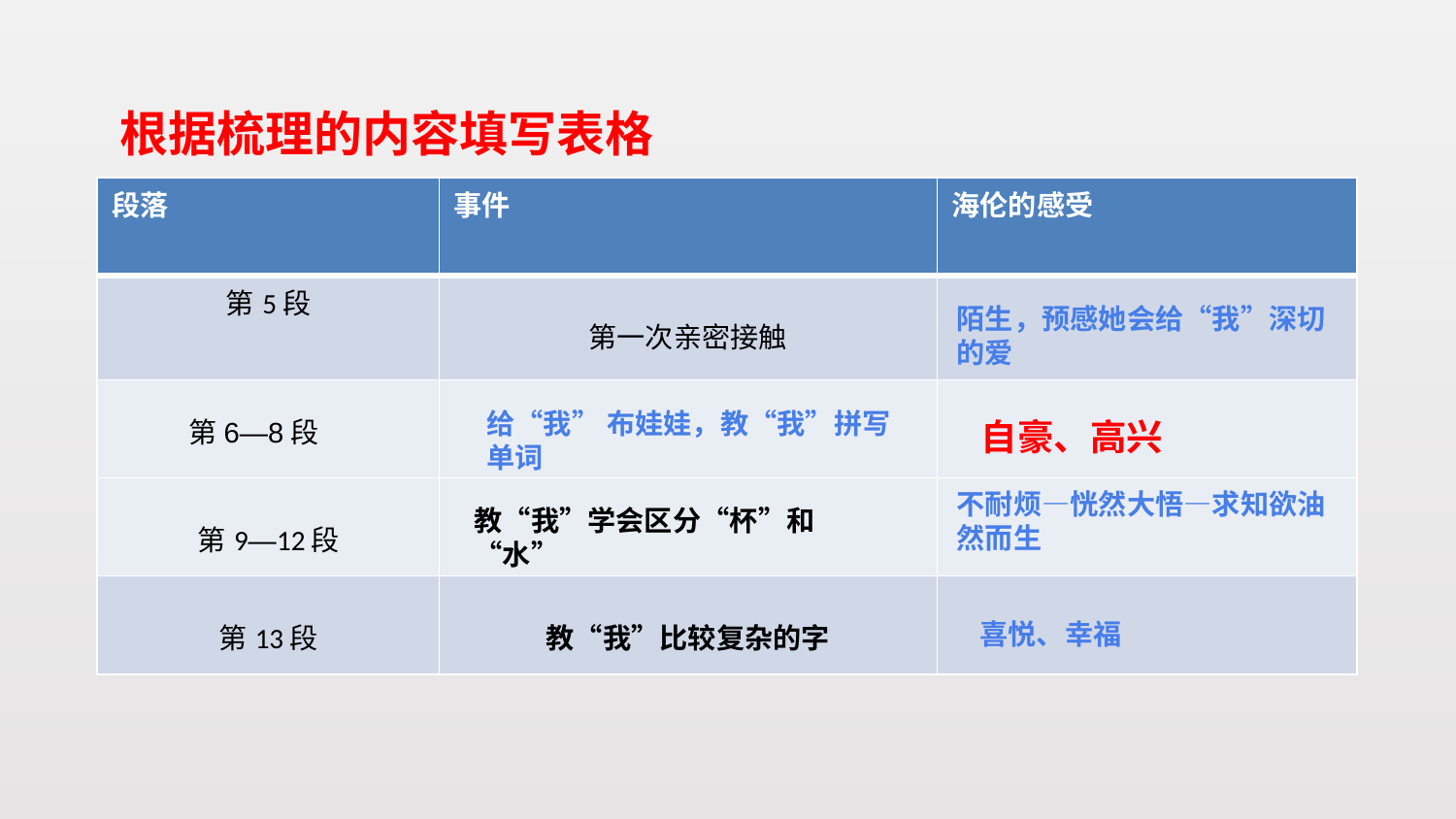

根据梳理的内容填写表格
| 段落 | 事件 | 海伦的感受 |
| --- | --- | --- |
| 第5段 | 第一次亲密接触 |  |
|  |  |  |
| 第9—12段 |  |  |
| 第13段 | 教“我”比较复杂的字 |  |
陌生，预感她会给“我”深切的爱
给“我” 布娃娃，教“我”拼写单词
自豪、高兴
第6—8段
不耐烦—恍然大悟—求知欲油然而生
教“我”学会区分“杯”和“水”
喜悦、幸福